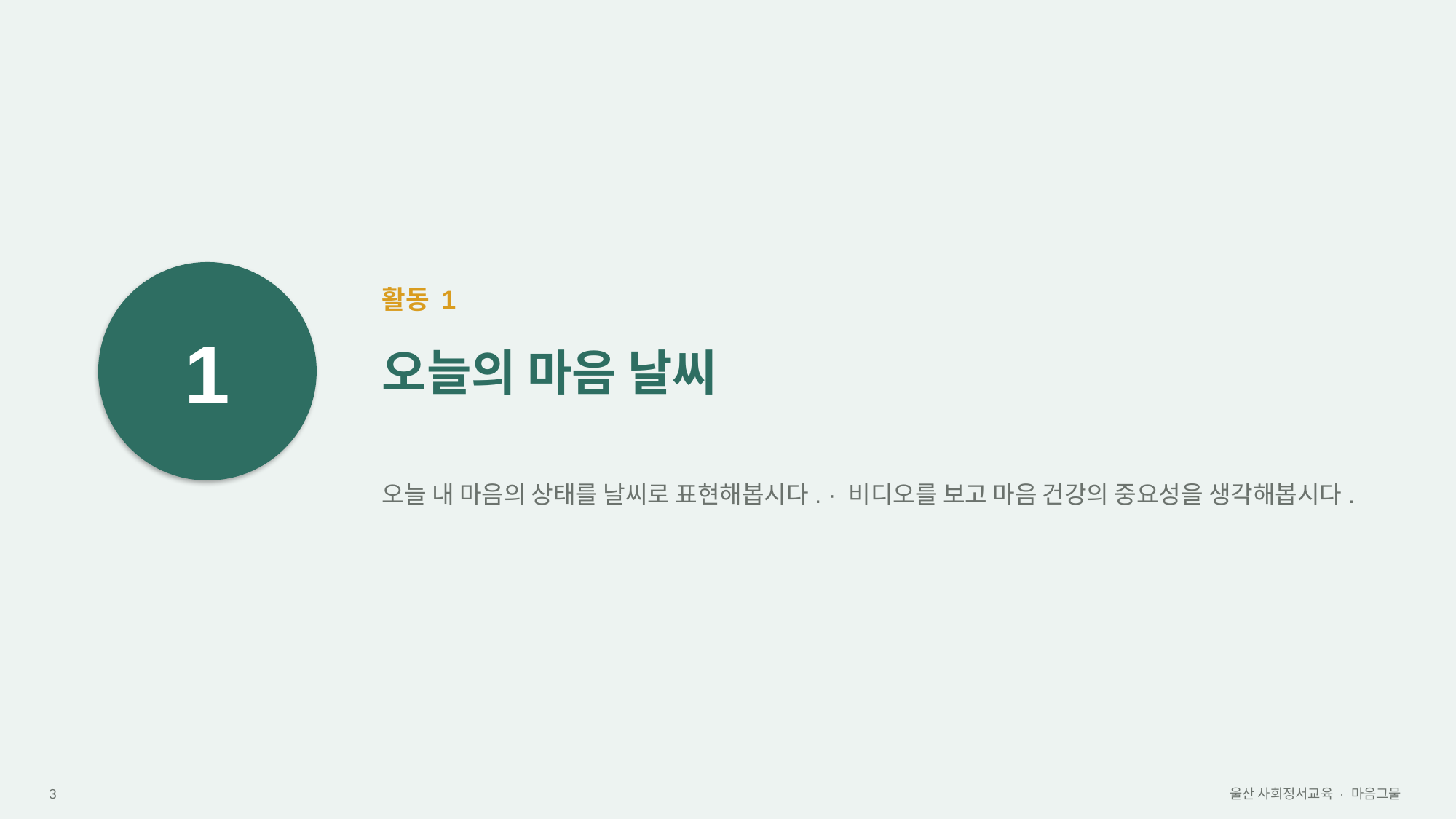

1
활동 1
오늘의 마음 날씨
오늘 내 마음의 상태를 날씨로 표현해봅시다. · 비디오를 보고 마음 건강의 중요성을 생각해봅시다.
3
울산 사회정서교육 · 마음그물